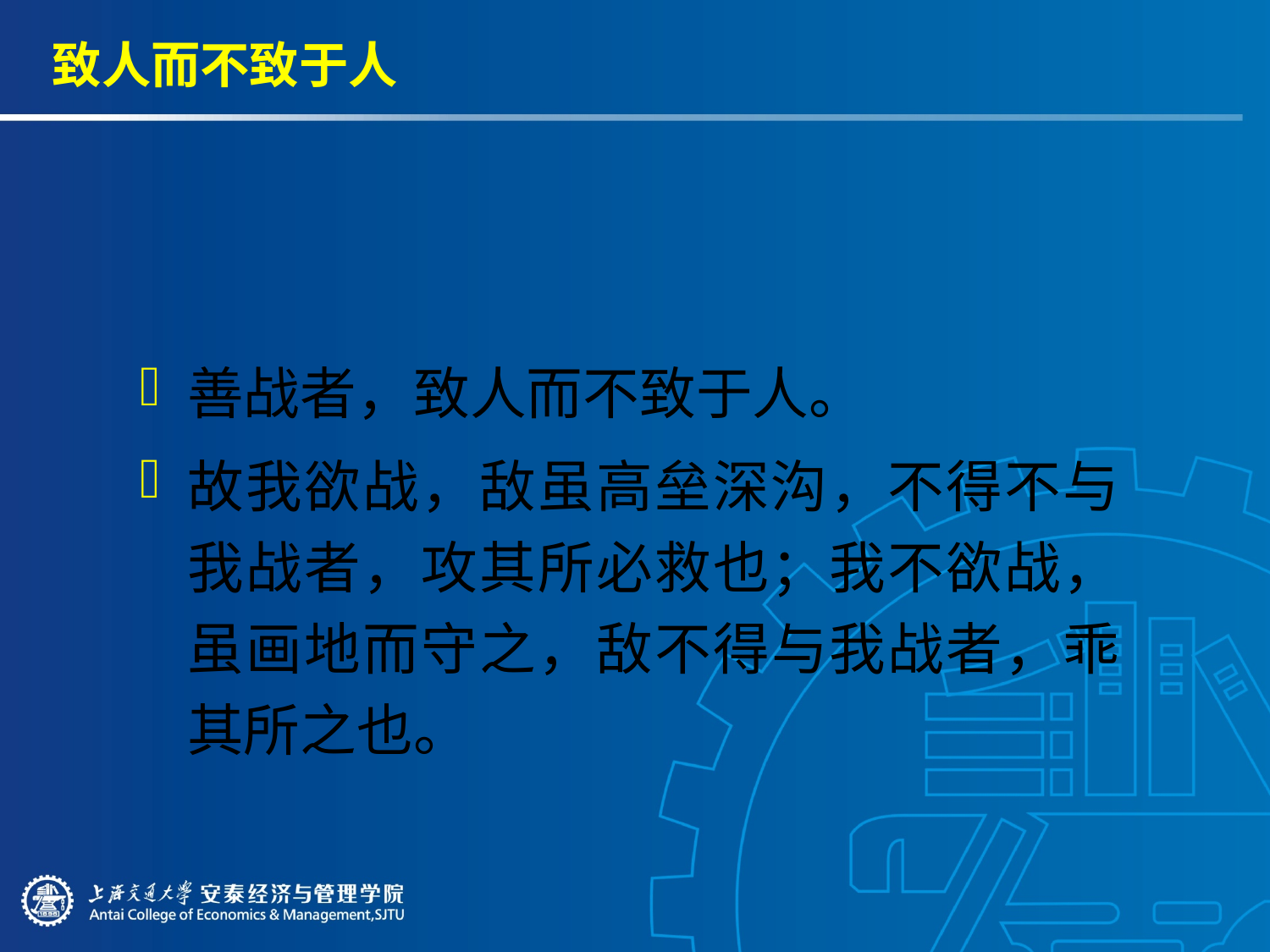

# 致人而不致于人
善战者，致人而不致于人。
故我欲战，敌虽高垒深沟，不得不与我战者，攻其所必救也；我不欲战，虽画地而守之，敌不得与我战者，乖其所之也。